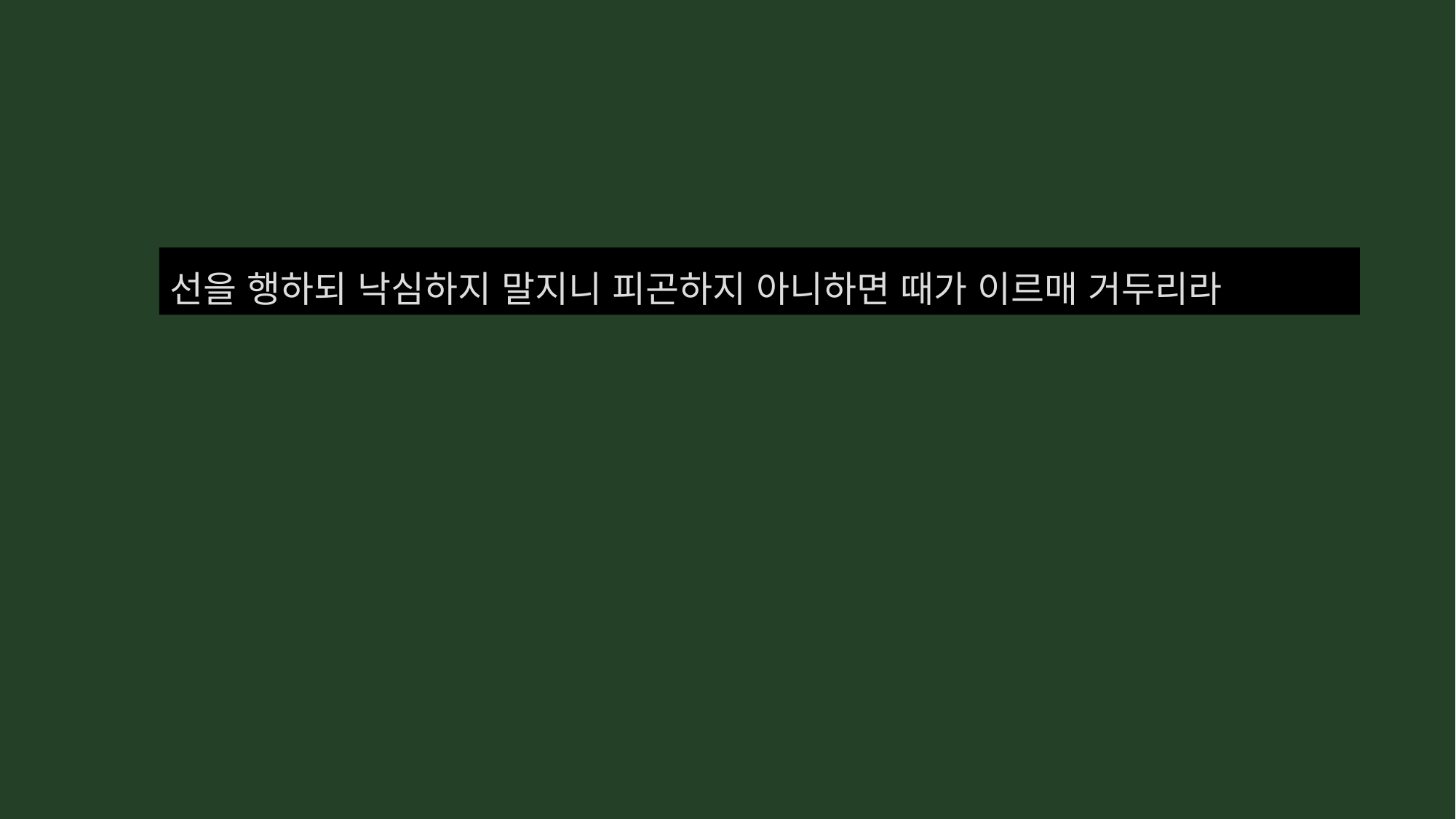

선을 행하되 낙심하지 말지니 피곤하지 아니하면 때가 이르매 거두리라